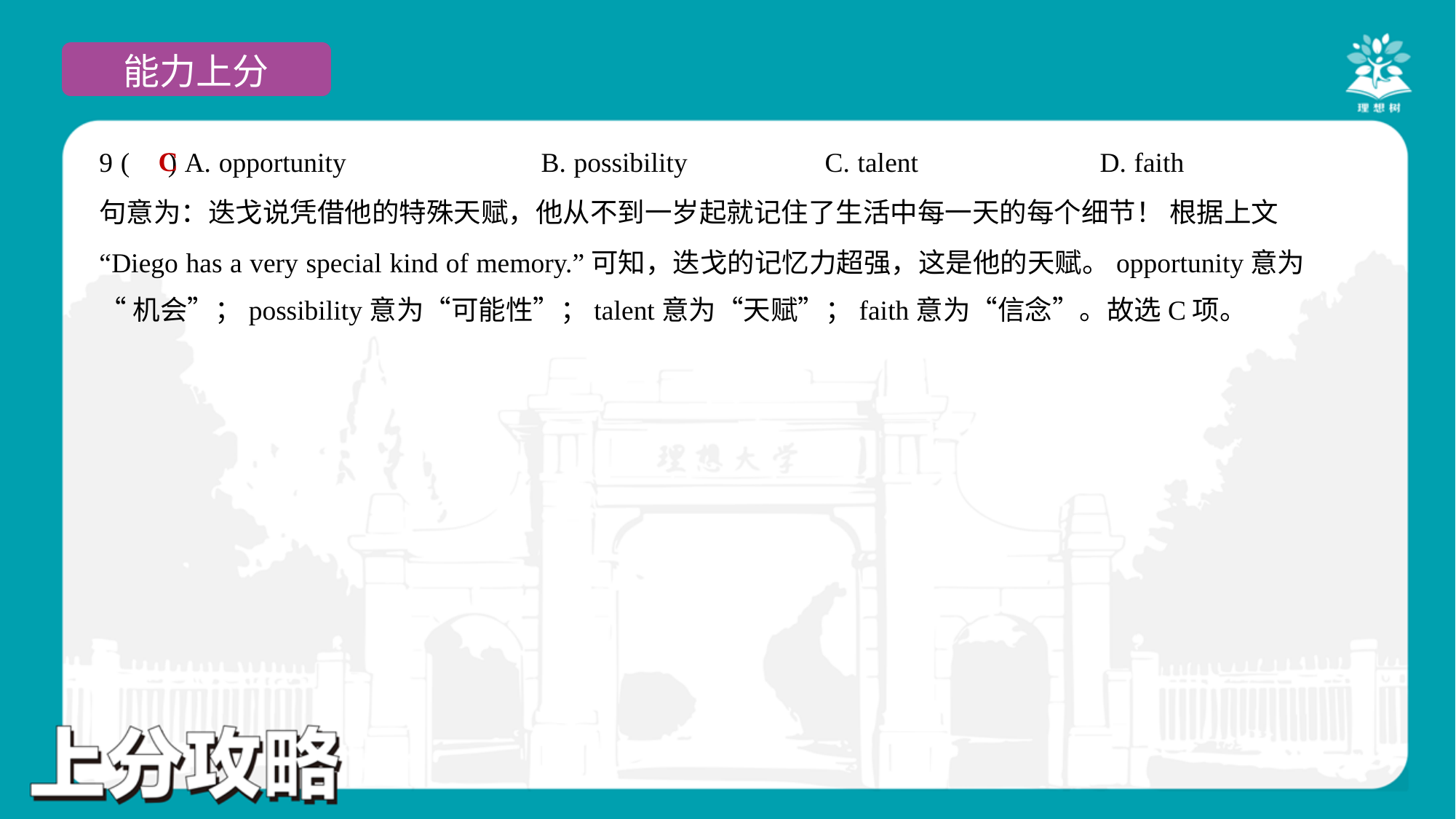

C
9 (     ) A. opportunity	B. possibility	C. talent	D. faith
句意为：迭戈说凭借他的特殊天赋，他从不到一岁起就记住了生活中每一天的每个细节！ 根据上文
“Diego has a very special kind of memory.”可知，迭戈的记忆力超强，这是他的天赋。opportunity意为
“机会”；possibility意为“可能性”；talent意为“天赋”；faith意为“信念”。故选C项。